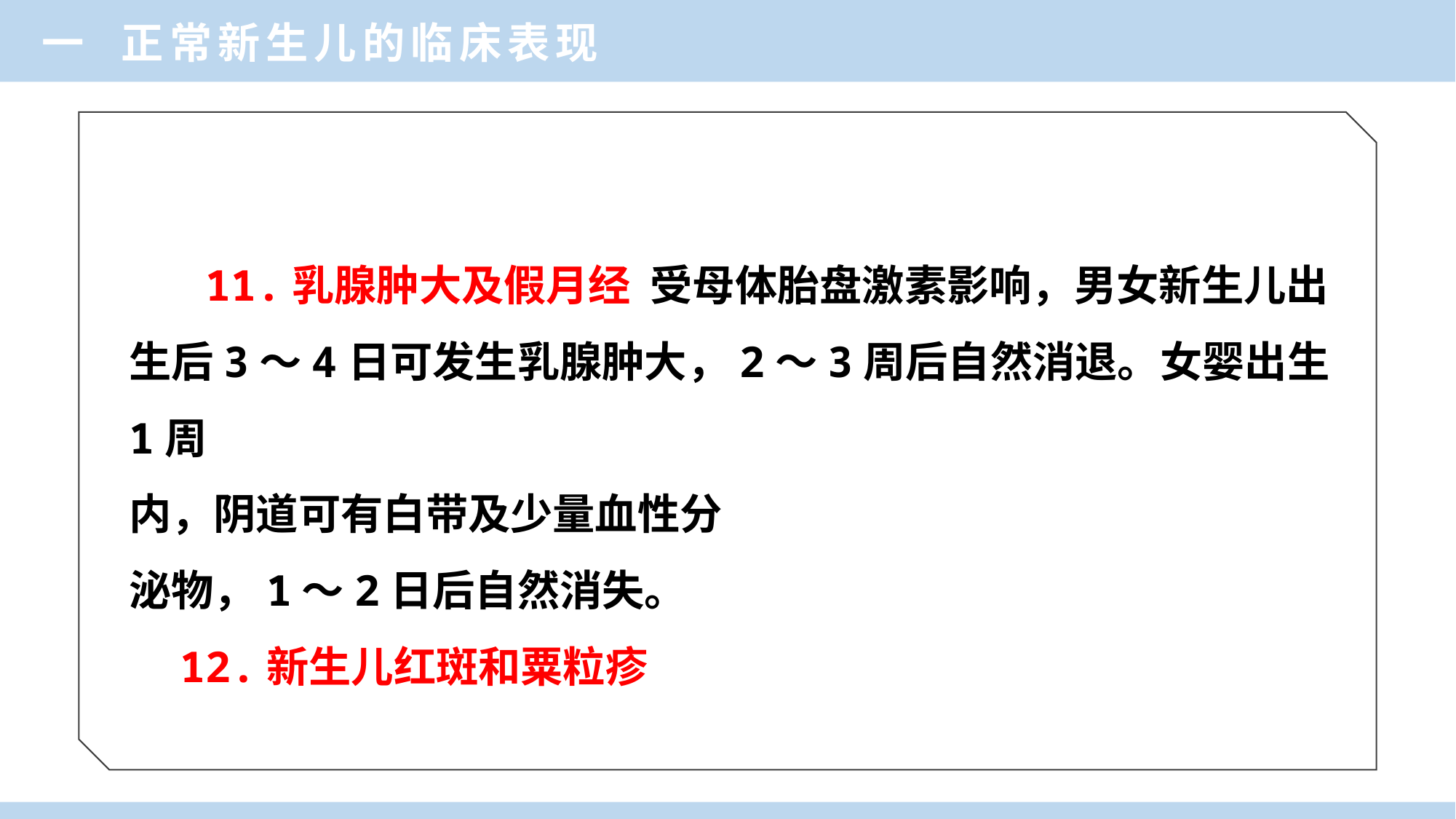

一  正常新生儿的临床表现

   11.乳腺肿大及假月经  受母体胎盘激素影响，男女新生儿出生后3～4日可发生乳腺肿大，2～3周后自然消退。女婴出生1周
内，阴道可有白带及少量血性分
泌物，1～2日后自然消失。
  12.新生儿红斑和粟粒疹